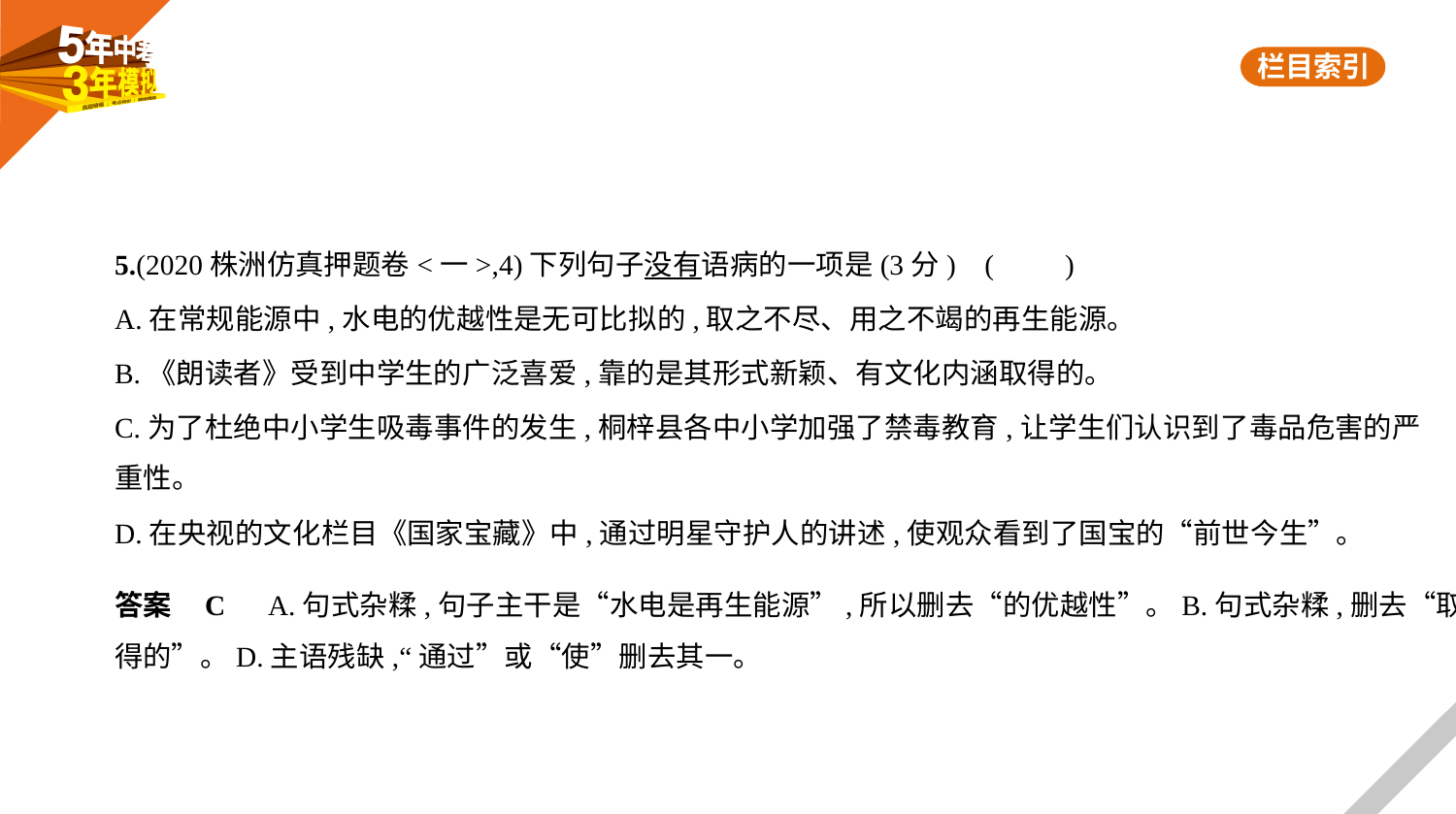

5.(2020株洲仿真押题卷<一>,4)下列句子没有语病的一项是(3分) (　　)
A.在常规能源中,水电的优越性是无可比拟的,取之不尽、用之不竭的再生能源。
B.《朗读者》受到中学生的广泛喜爱,靠的是其形式新颖、有文化内涵取得的。
C.为了杜绝中小学生吸毒事件的发生,桐梓县各中小学加强了禁毒教育,让学生们认识到了毒品危害的严
重性。
D.在央视的文化栏目《国家宝藏》中,通过明星守护人的讲述,使观众看到了国宝的“前世今生”。
答案    C　A.句式杂糅,句子主干是“水电是再生能源”,所以删去“的优越性”。B.句式杂糅,删去“取
得的”。D.主语残缺,“通过”或“使”删去其一。